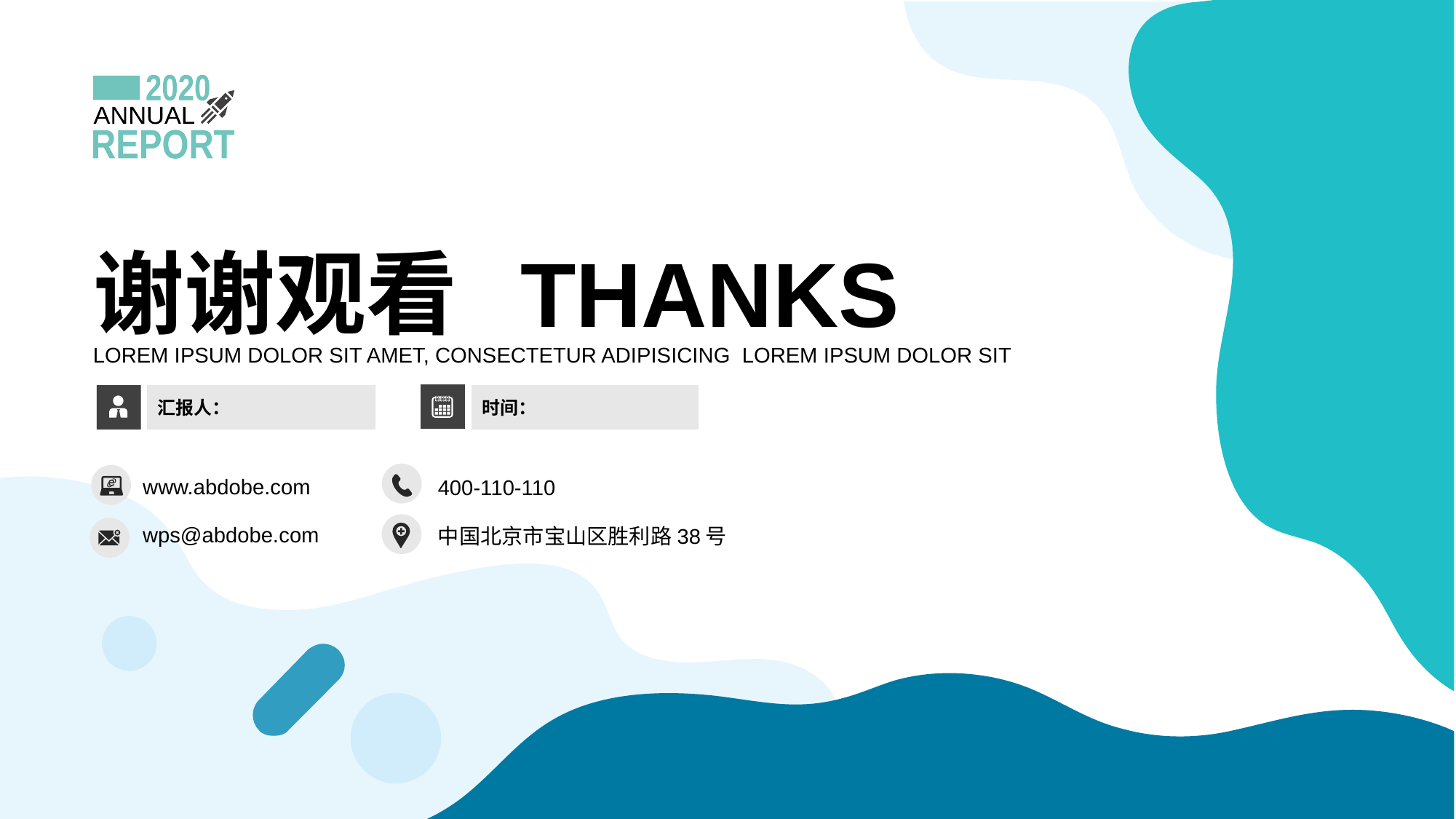

2020

ANNUAL
REPORT
谢谢观看  THANKS
LOREM IPSUM DOLOR SIT AMET, CONSECTETUR ADIPISICING  LOREM IPSUM DOLOR SIT

汇报人：
时间：

www.abdobe.com
400-110-110

中国北京市宝山区胜利路38号
wps@abdobe.com